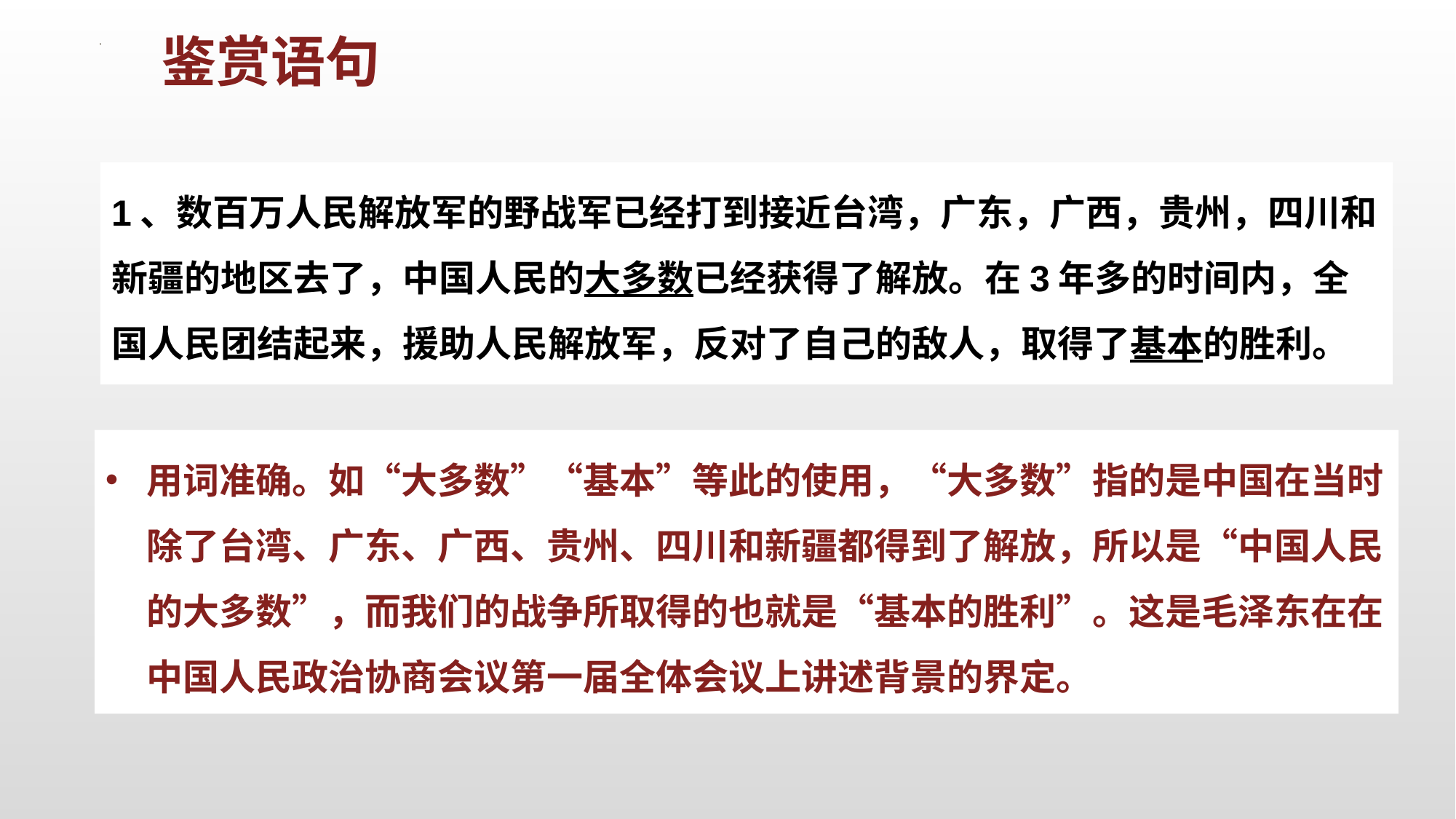

鉴赏语句
1、数百万人民解放军的野战军已经打到接近台湾，广东，广西，贵州，四川和新疆的地区去了，中国人民的大多数已经获得了解放。在3年多的时间内，全国人民团结起来，援助人民解放军，反对了自己的敌人，取得了基本的胜利。
用词准确。如“大多数”“基本”等此的使用，“大多数”指的是中国在当时除了台湾、广东、广西、贵州、四川和新疆都得到了解放，所以是“中国人民的大多数”，而我们的战争所取得的也就是“基本的胜利”。这是毛泽东在在中国人民政治协商会议第一届全体会议上讲述背景的界定。